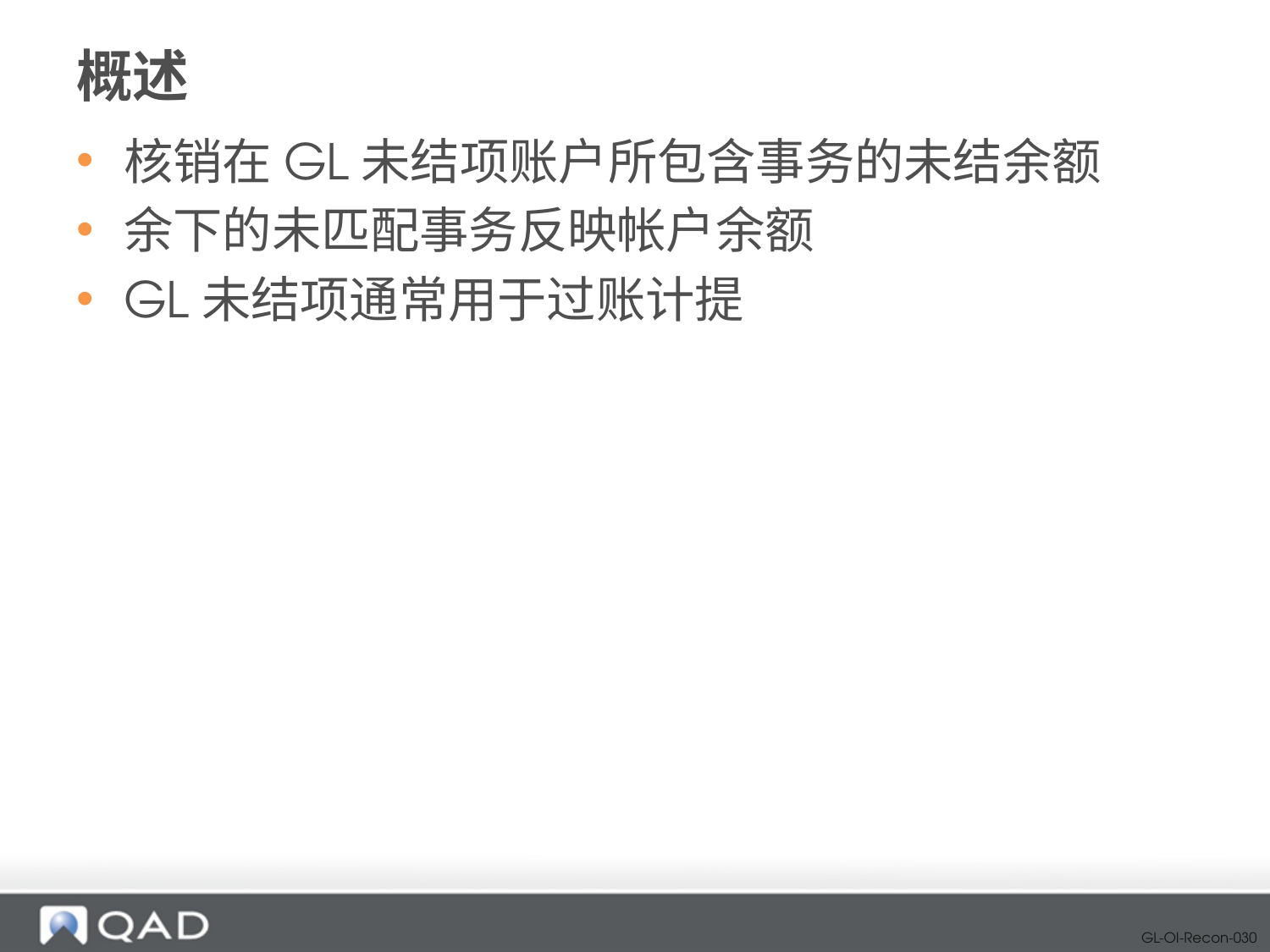

# 概述
核销在GL未结项账户所包含事务的未结余额
余下的未匹配事务反映帐户余额
GL未结项通常用于过账计提
GL-OI-Recon-030